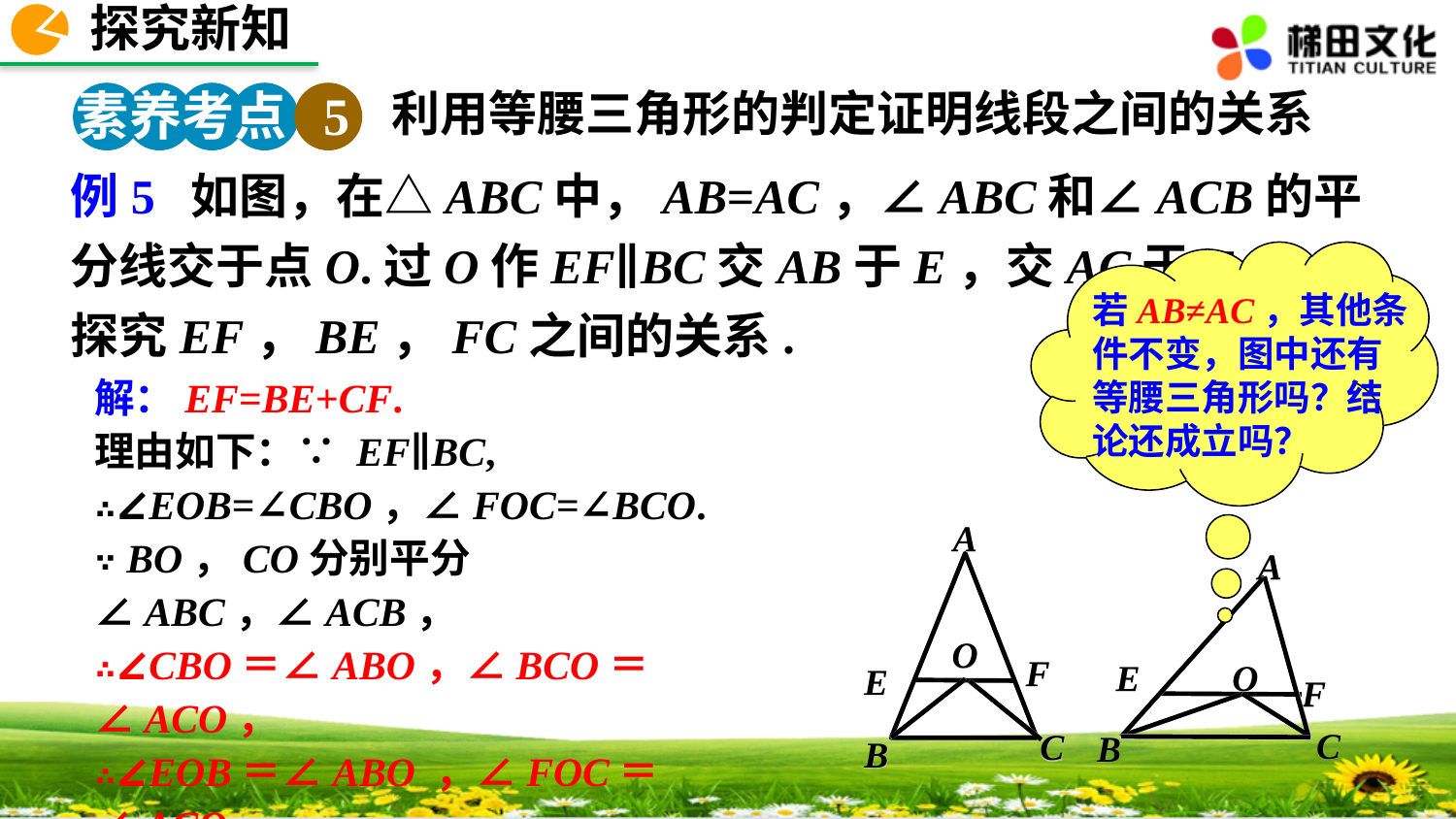

探究新知

素养考点  5

利用等腰三角形的判定证明线段之间的关系
例5  如图，在△ABC中，AB=AC，∠ABC和∠ACB的平分线交于点O.过O作EF∥BC交AB于E，交AC于F.
探究EF，BE，FC之间的关系.

若AB≠AC，其他条件不变，图中还有等腰三角形吗？结论还成立吗？
解：EF=BE+CF.
理由如下：∵ EF∥BC,
∴∠EOB=∠CBO，∠FOC=∠BCO.
∵ BO，CO分别平分∠ABC，∠ACB，
∴∠CBO＝∠ABO，∠BCO＝∠ACO，
∴∠EOB＝∠ABO ，∠FOC＝∠ACO，
∴BE＝OE，CF=OF，
∴ EF=EO+FO＝BE+CF.
A

O
E
F

C
B
A

E
F

C
B

O